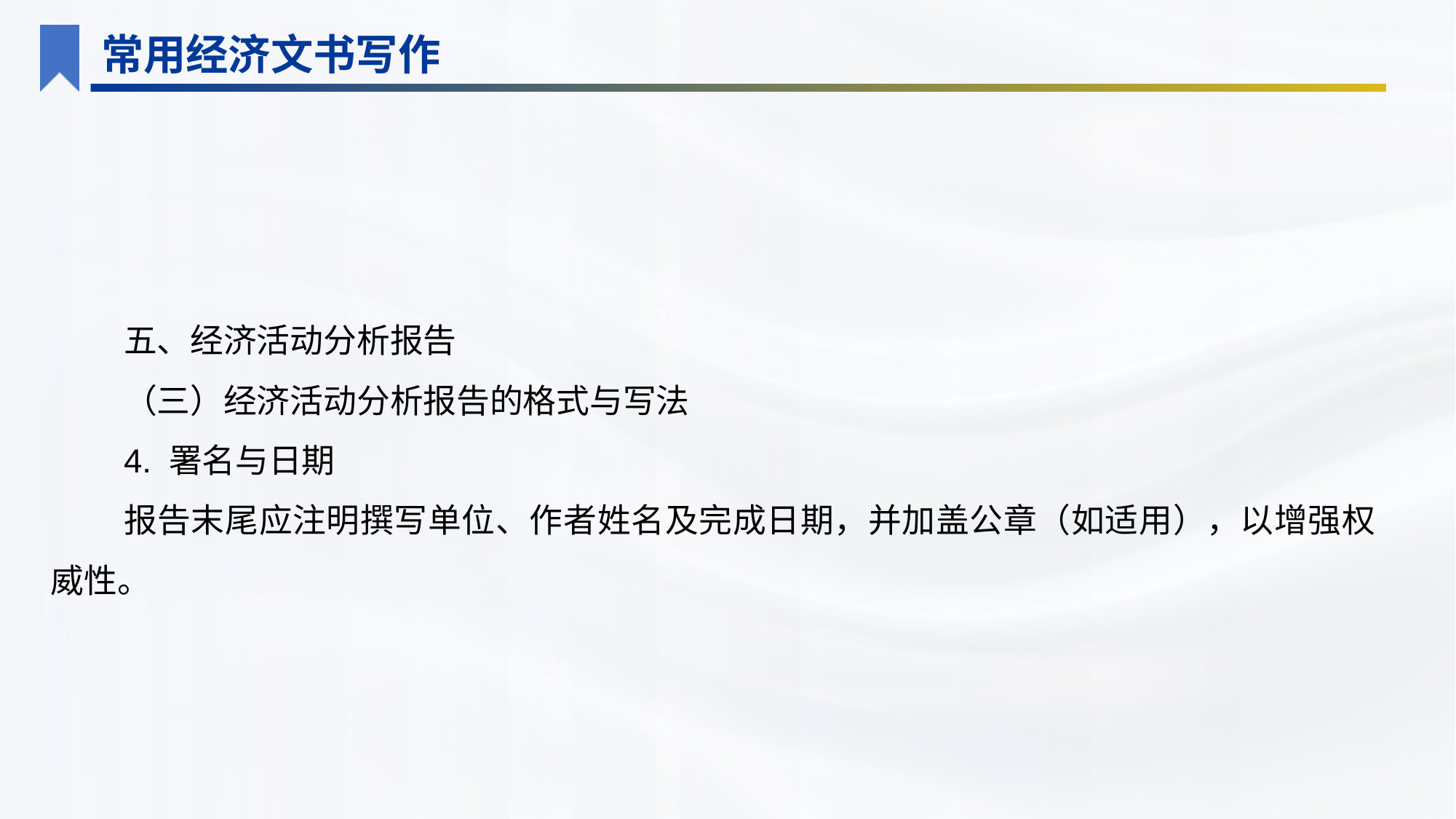

常用经济文书写作
五、经济活动分析报告
（三）经济活动分析报告的格式与写法
4. 署名与日期
报告末尾应注明撰写单位、作者姓名及完成日期，并加盖公章（如适用），以增强权威性。